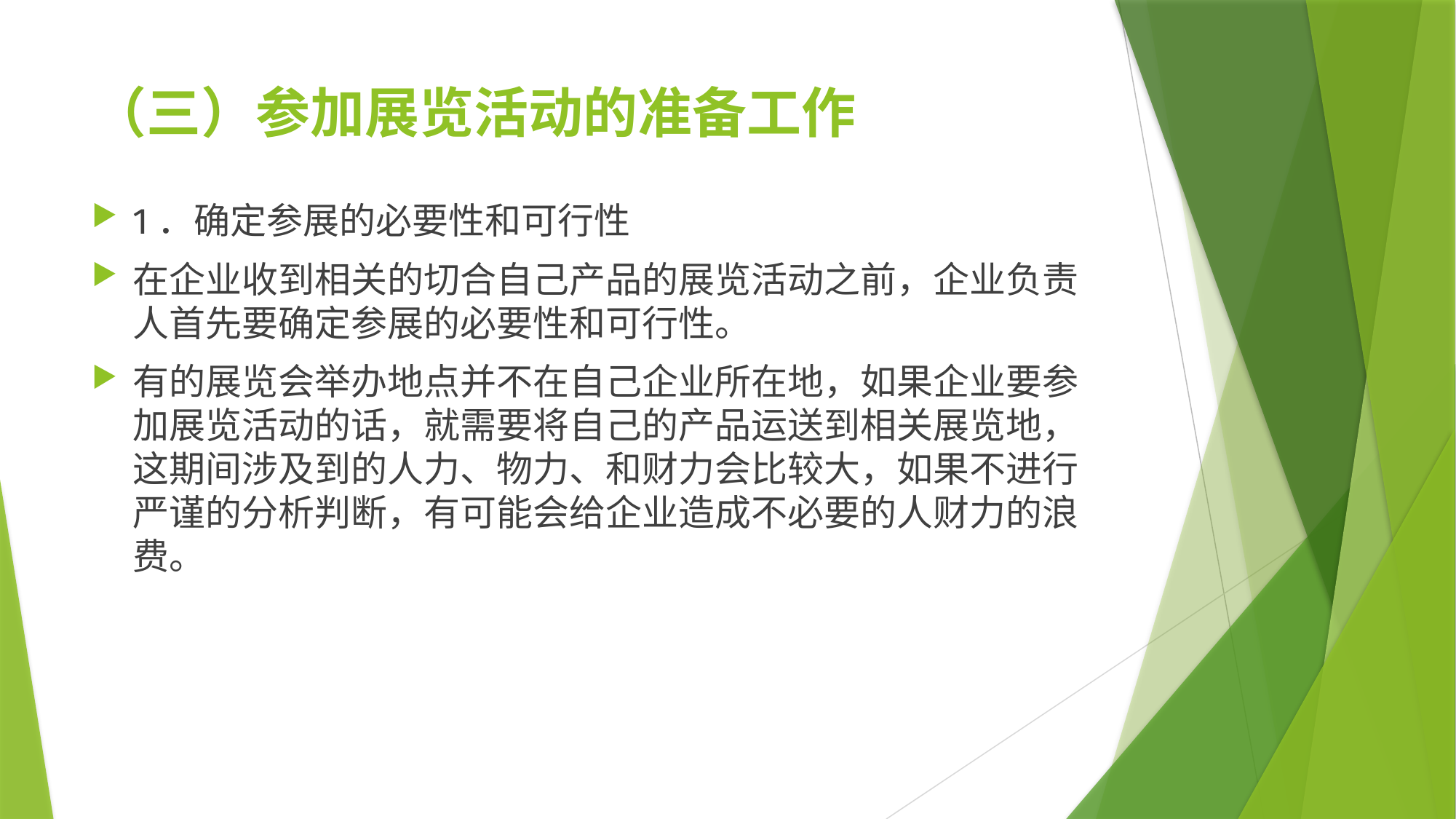

# （三）参加展览活动的准备工作
1．确定参展的必要性和可行性
在企业收到相关的切合自己产品的展览活动之前，企业负责人首先要确定参展的必要性和可行性。
有的展览会举办地点并不在自己企业所在地，如果企业要参加展览活动的话，就需要将自己的产品运送到相关展览地，这期间涉及到的人力、物力、和财力会比较大，如果不进行严谨的分析判断，有可能会给企业造成不必要的人财力的浪费。